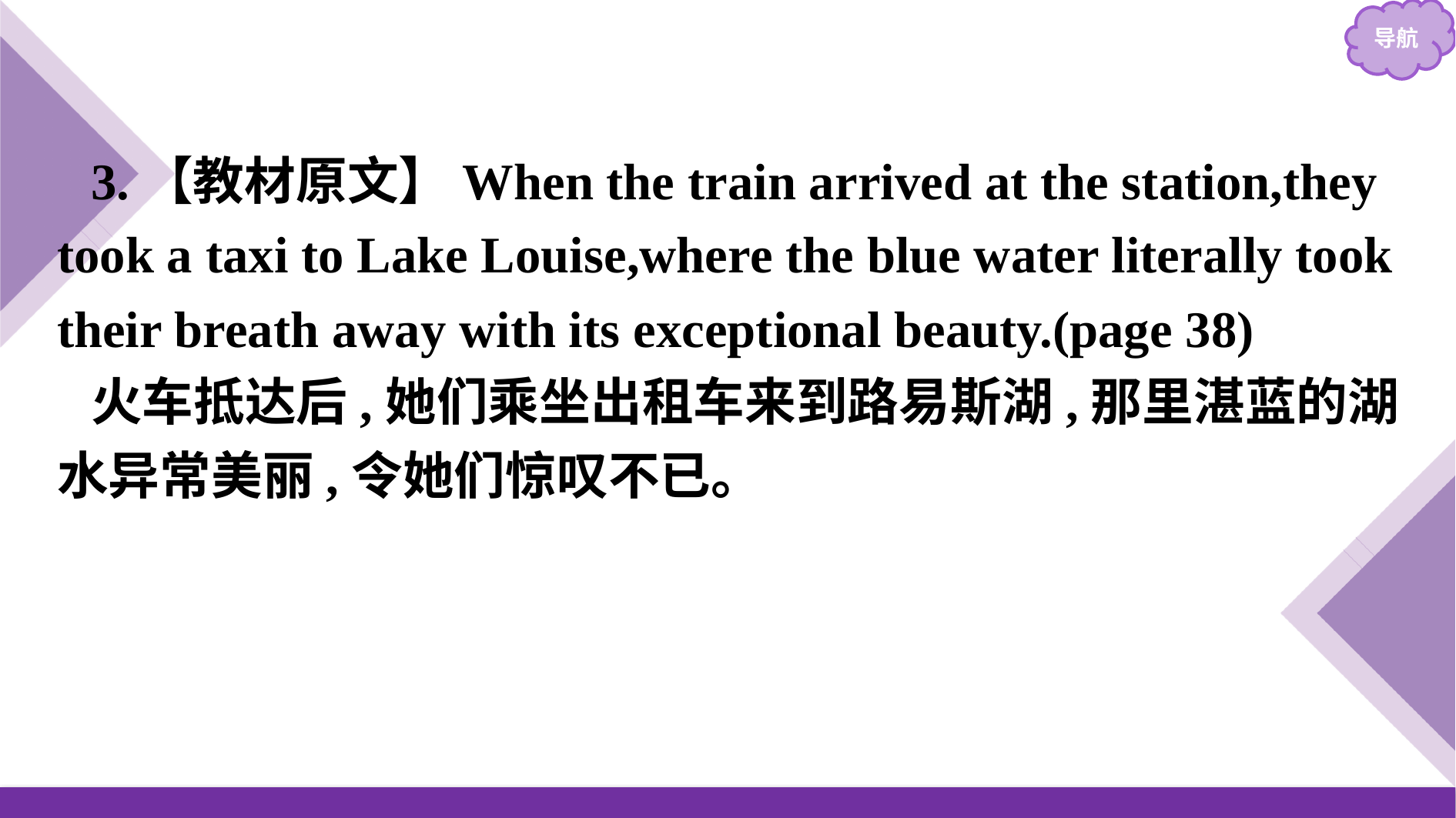

3.【教材原文】When the train arrived at the station,they took a taxi to Lake Louise,where the blue water literally took their breath away with its exceptional beauty.(page 38)
火车抵达后,她们乘坐出租车来到路易斯湖,那里湛蓝的湖水异常美丽,令她们惊叹不已。